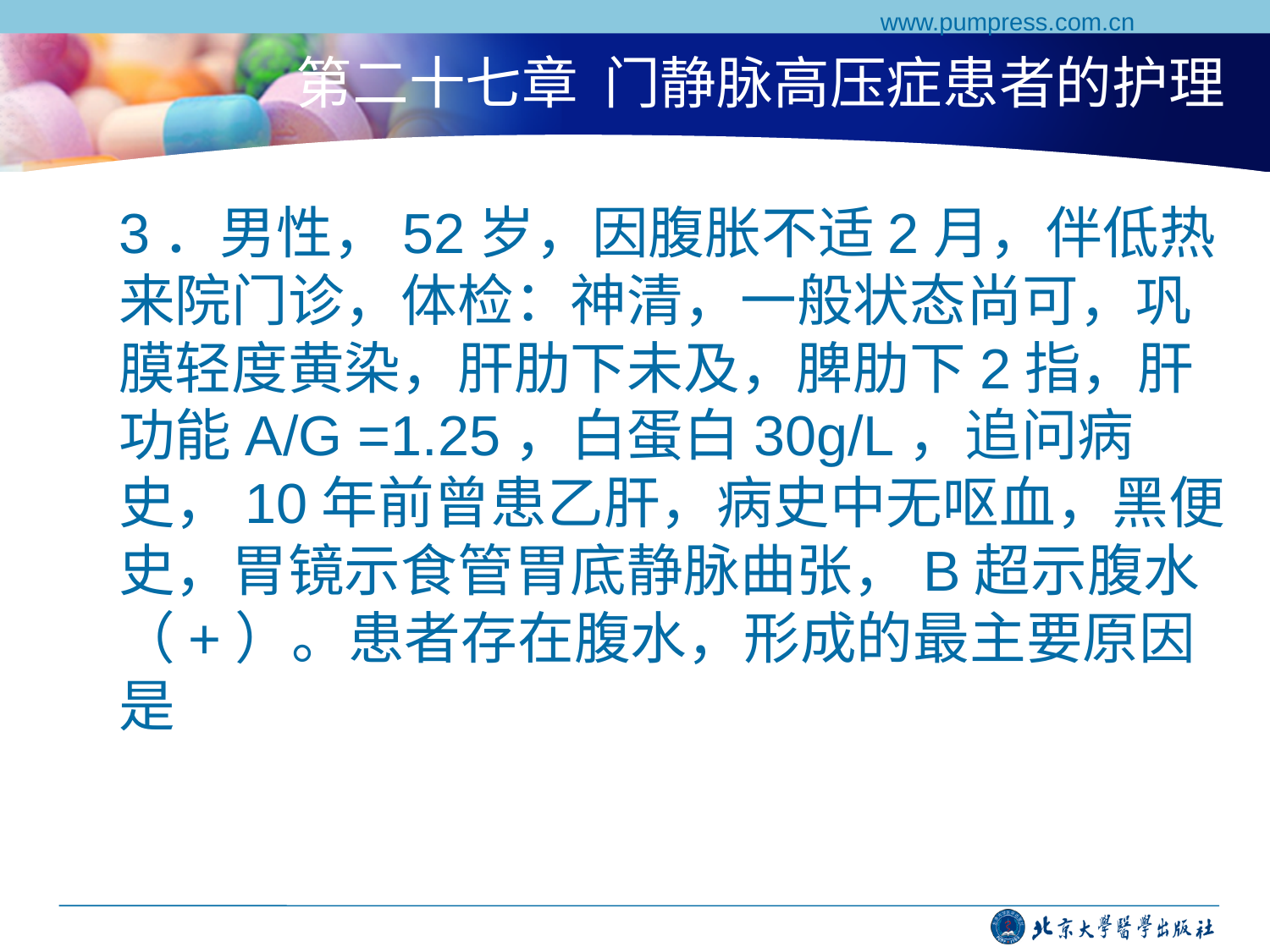

www.pumpress.com.cn
# 第二十七章  门静脉高压症患者的护理
3．男性，52岁，因腹胀不适2月，伴低热来院门诊，体检：神清，一般状态尚可，巩膜轻度黄染，肝肋下未及，脾肋下2指，肝功能A/G =1.25，白蛋白30g/L，追问病史，10年前曾患乙肝，病史中无呕血，黑便史，胃镜示食管胃底静脉曲张，B超示腹水（+）。患者存在腹水，形成的最主要原因是